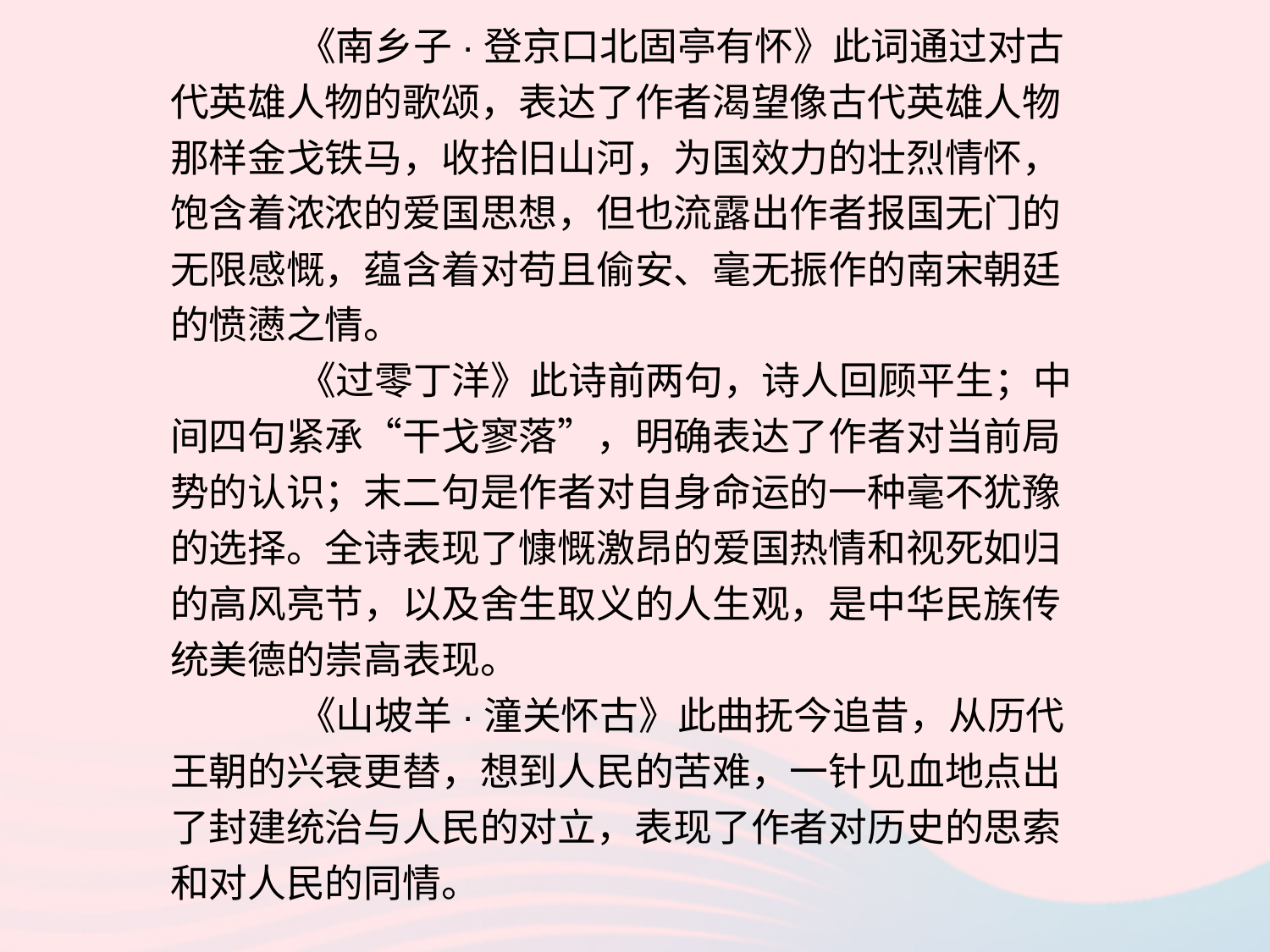

《南乡子·登京口北固亭有怀》此词通过对古代英雄人物的歌颂，表达了作者渴望像古代英雄人物那样金戈铁马，收拾旧山河，为国效力的壮烈情怀，饱含着浓浓的爱国思想，但也流露出作者报国无门的无限感慨，蕴含着对苟且偷安、毫无振作的南宋朝廷的愤懑之情。
	《过零丁洋》此诗前两句，诗人回顾平生；中间四句紧承“干戈寥落”，明确表达了作者对当前局势的认识；末二句是作者对自身命运的一种毫不犹豫的选择。全诗表现了慷慨激昂的爱国热情和视死如归的高风亮节，以及舍生取义的人生观，是中华民族传统美德的崇高表现。
	《山坡羊·潼关怀古》此曲抚今追昔，从历代王朝的兴衰更替，想到人民的苦难，一针见血地点出了封建统治与人民的对立，表现了作者对历史的思索和对人民的同情。